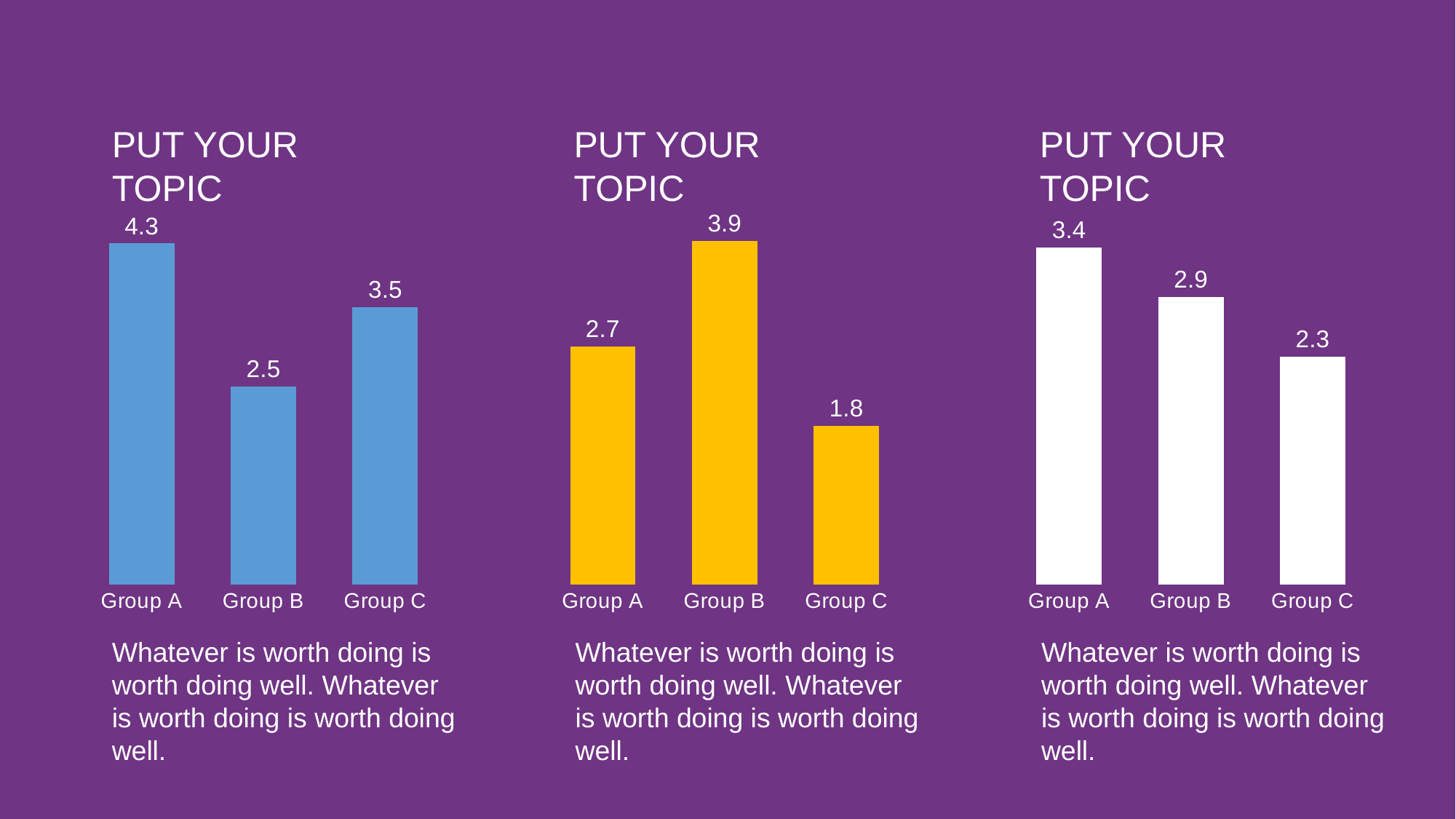

PUT YOUR TOPIC
PUT YOUR TOPIC
PUT YOUR TOPIC

### Chart

| Category | 系列 1 |
|---|---|
| Group A | 4.3 |
| Group B | 2.5 |
| Group C | 3.5 |

### Chart

| Category | 系列 1 |
|---|---|
| Group A | 2.7 |
| Group B | 3.9 |
| Group C | 1.8 |

### Chart

| Category | 系列 1 |
|---|---|
| Group A | 3.4 |
| Group B | 2.9 |
| Group C | 2.3 |
Whatever is worth doing is worth doing well. Whatever is worth doing is worth doing well.
Whatever is worth doing is worth doing well. Whatever is worth doing is worth doing well.
Whatever is worth doing is worth doing well. Whatever is worth doing is worth doing well.